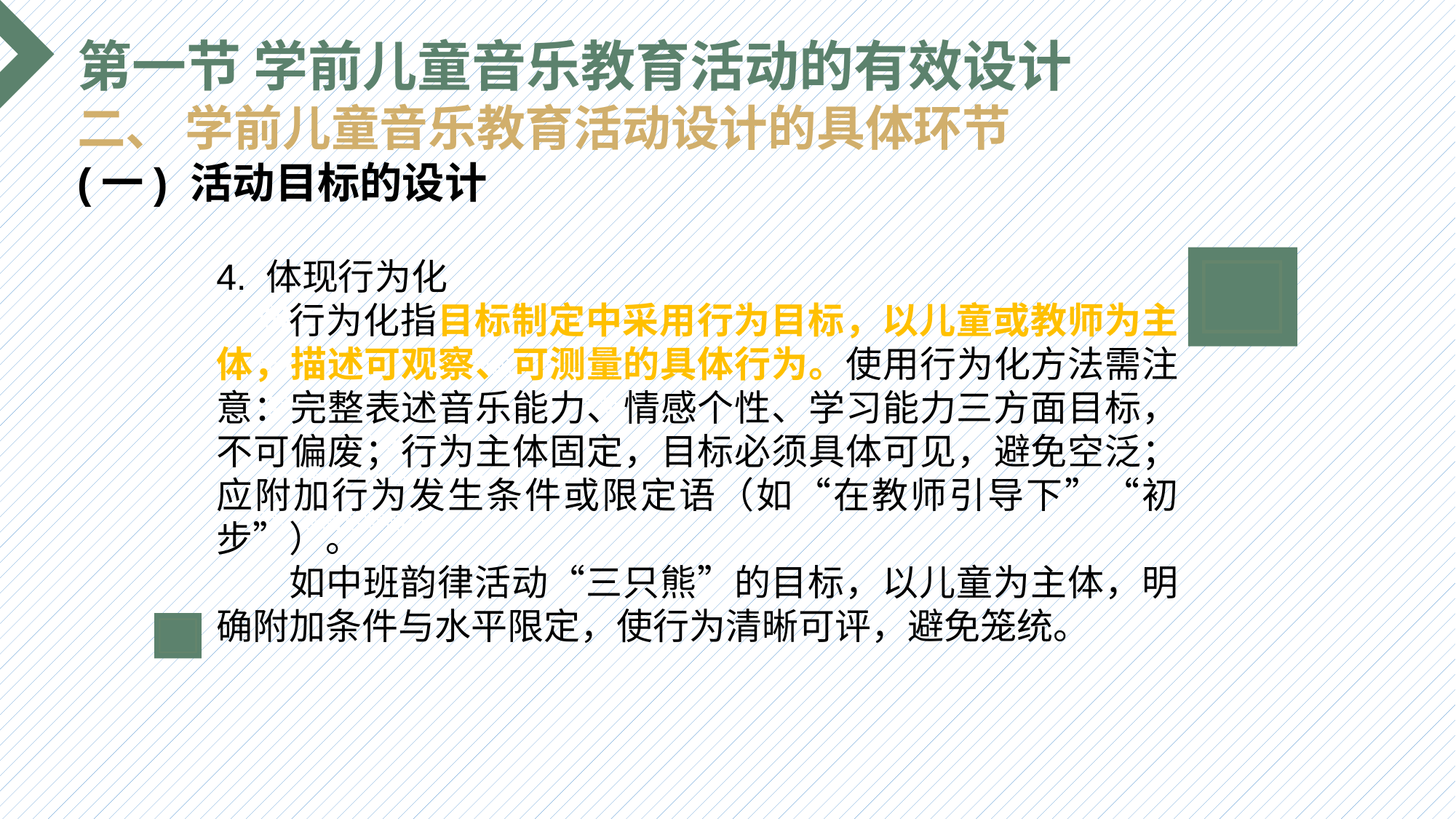

第一节 学前儿童音乐教育活动的有效设计
二、 学前儿童音乐教育活动设计的具体环节
(一) 活动目标的设计

4. 体现行为化
 行为化指目标制定中采用行为目标，以儿童或教师为主体，描述可观察、可测量的具体行为。使用行为化方法需注意：完整表述音乐能力、情感个性、学习能力三方面目标，不可偏废；行为主体固定，目标必须具体可见，避免空泛；应附加行为发生条件或限定语（如“在教师引导下”“初步”）。
 如中班韵律活动“三只熊”的目标，以儿童为主体，明确附加条件与水平限定，使行为清晰可评，避免笼统。

选题背景
输入您的内容，请简要说明，言简意赅即可输入您的内容，请简要说明，言简意赅即可输入您的内容，请简要说明，言简意赅即可输入您的内容，请简要说明，言简意赅即可